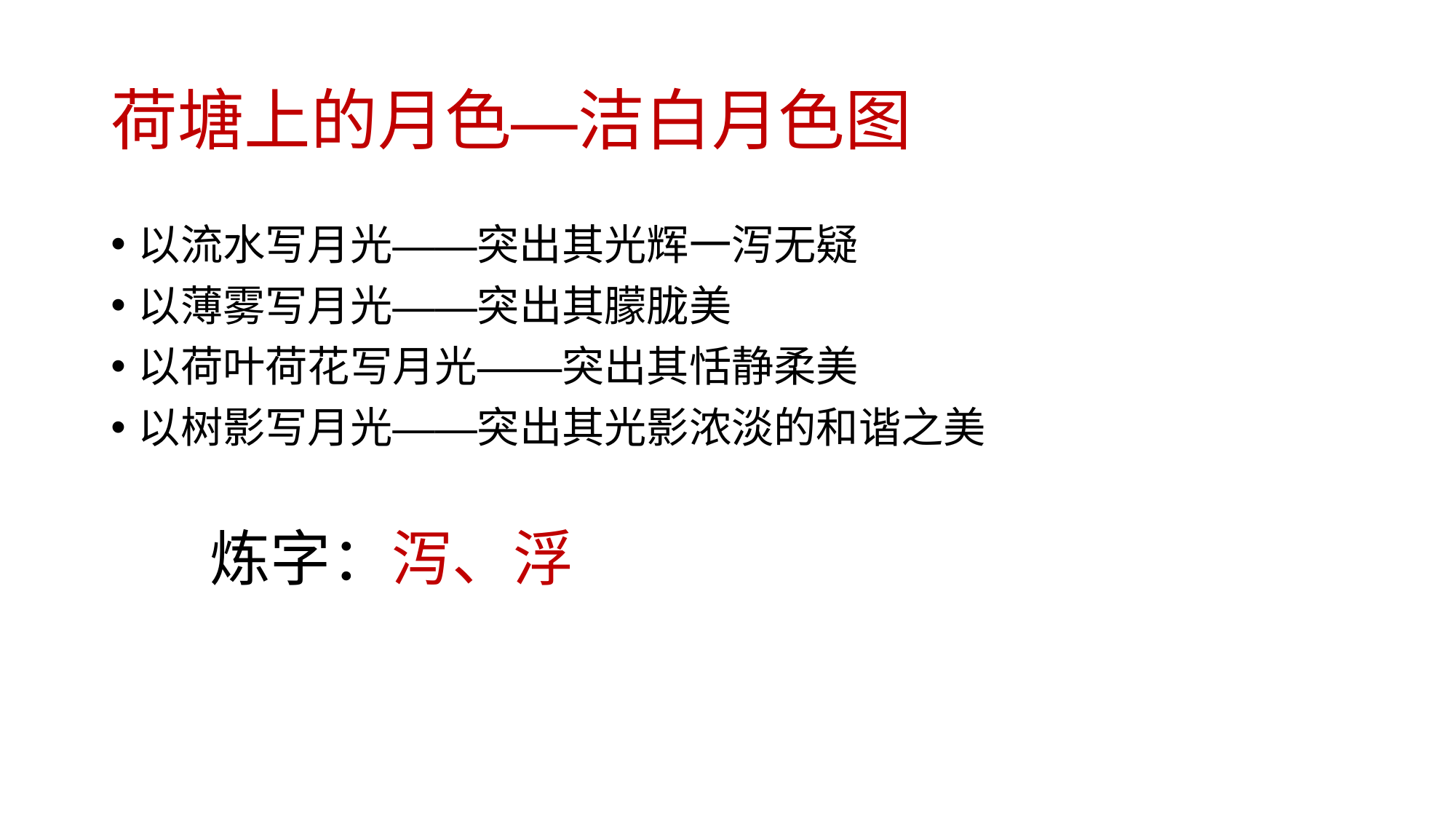

# 荷塘上的月色—洁白月色图
以流水写月光——突出其光辉一泻无疑
以薄雾写月光——突出其朦胧美
以荷叶荷花写月光——突出其恬静柔美
以树影写月光——突出其光影浓淡的和谐之美

     炼字：泻、浮